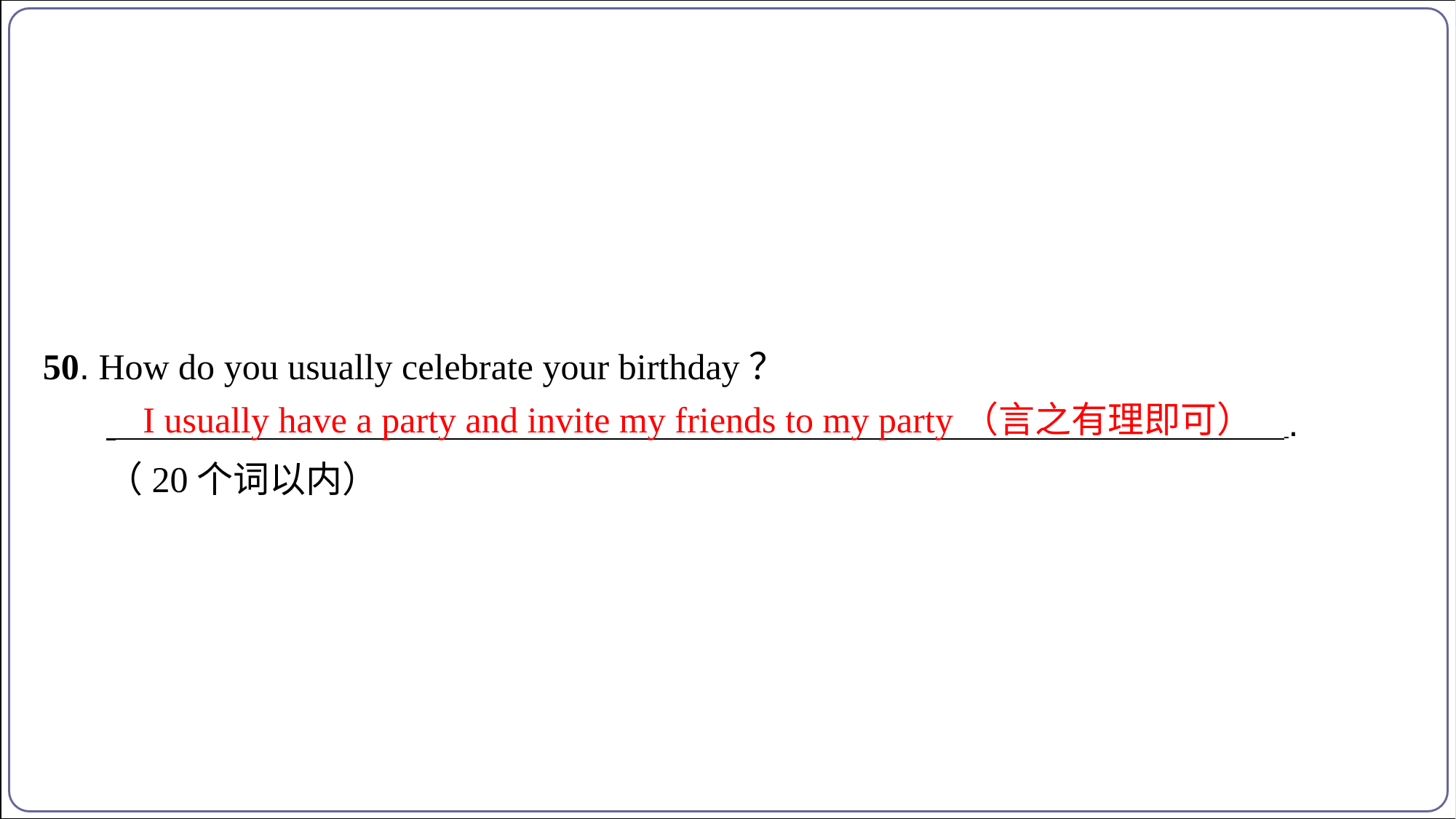

50. How do you usually celebrate your birthday？
                                                                                                                                                           ⁠.
（20个词以内）
I usually have a party and invite my friends to my party（言之有理即可）